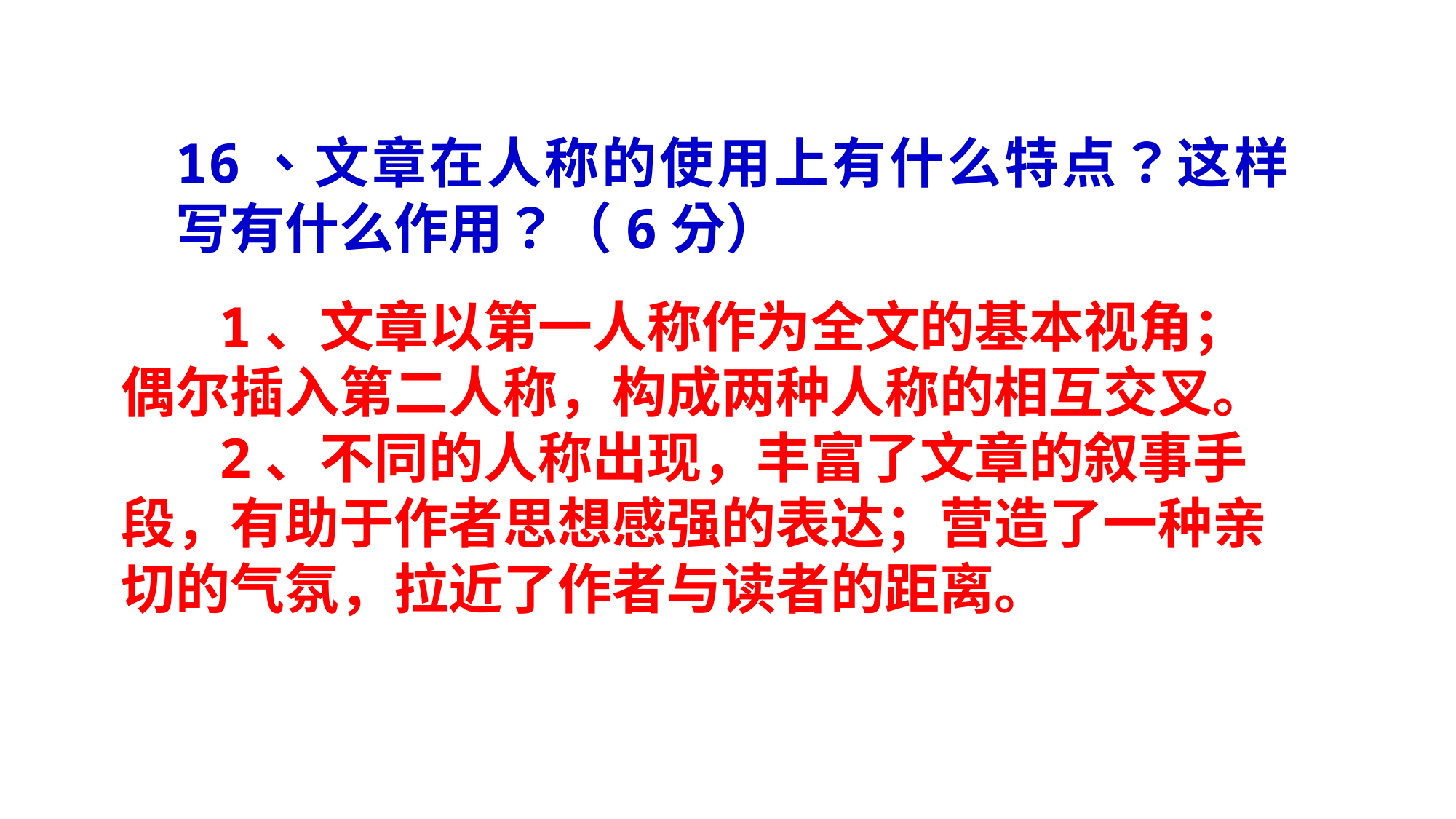

16、文章在人称的使用上有什么特点？这样写有什么作用？（6分）
   1、文章以第一人称作为全文的基本视角；偶尔插入第二人称，构成两种人称的相互交叉。
   2、不同的人称出现，丰富了文章的叙事手段，有助于作者思想感强的表达；营造了一种亲切的气氛，拉近了作者与读者的距离。

10